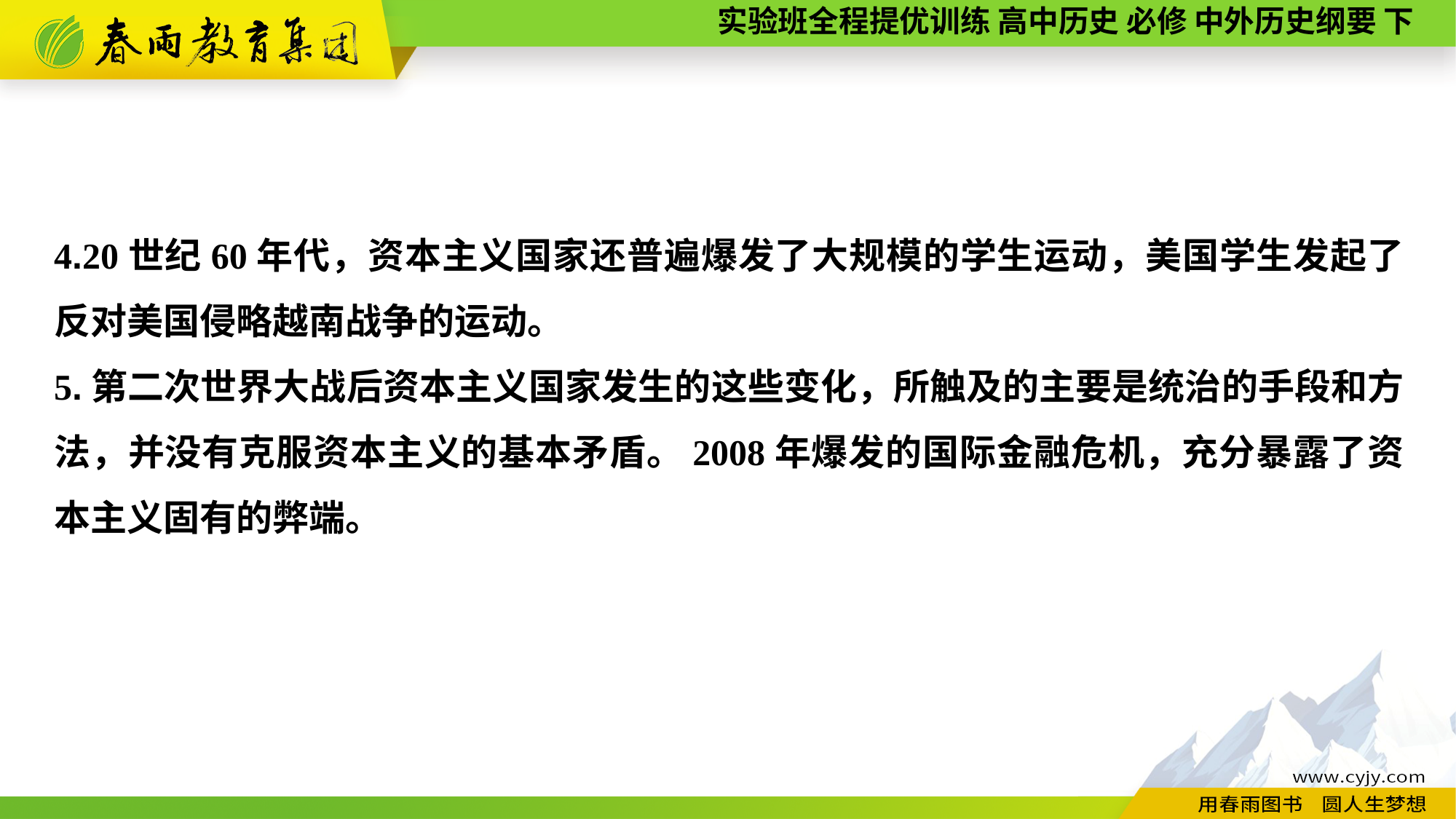

4.20世纪60年代，资本主义国家还普遍爆发了大规模的学生运动，美国学生发起了反对美国侵略越南战争的运动。
5.第二次世界大战后资本主义国家发生的这些变化，所触及的主要是统治的手段和方法，并没有克服资本主义的基本矛盾。2008年爆发的国际金融危机，充分暴露了资本主义固有的弊端。